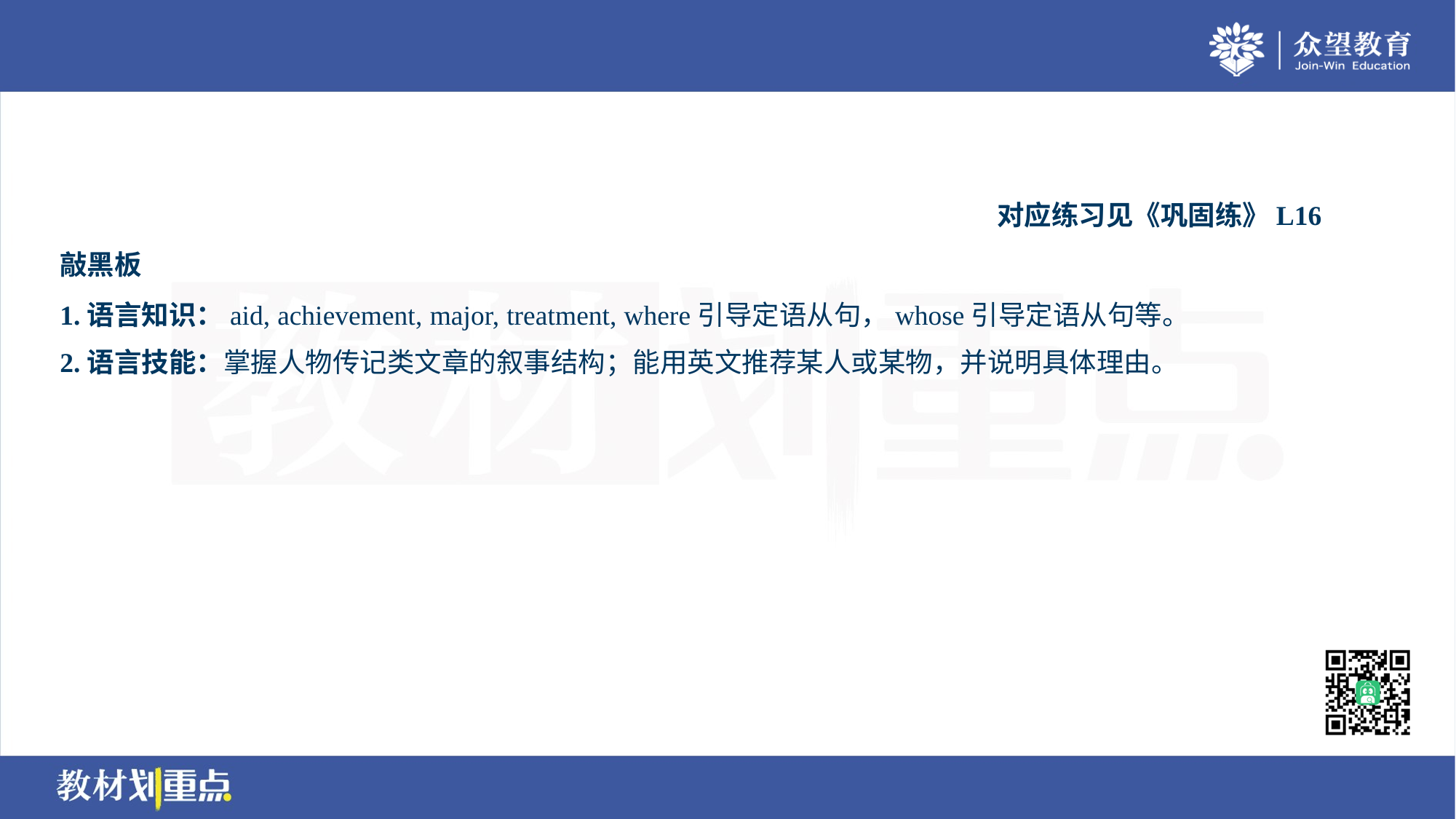

对应练习见《巩固练》L16
敲黑板
1.语言知识：aid, achievement, major, treatment, where引导定语从句，whose引导定语从句等。
2.语言技能：掌握人物传记类文章的叙事结构；能用英文推荐某人或某物，并说明具体理由。